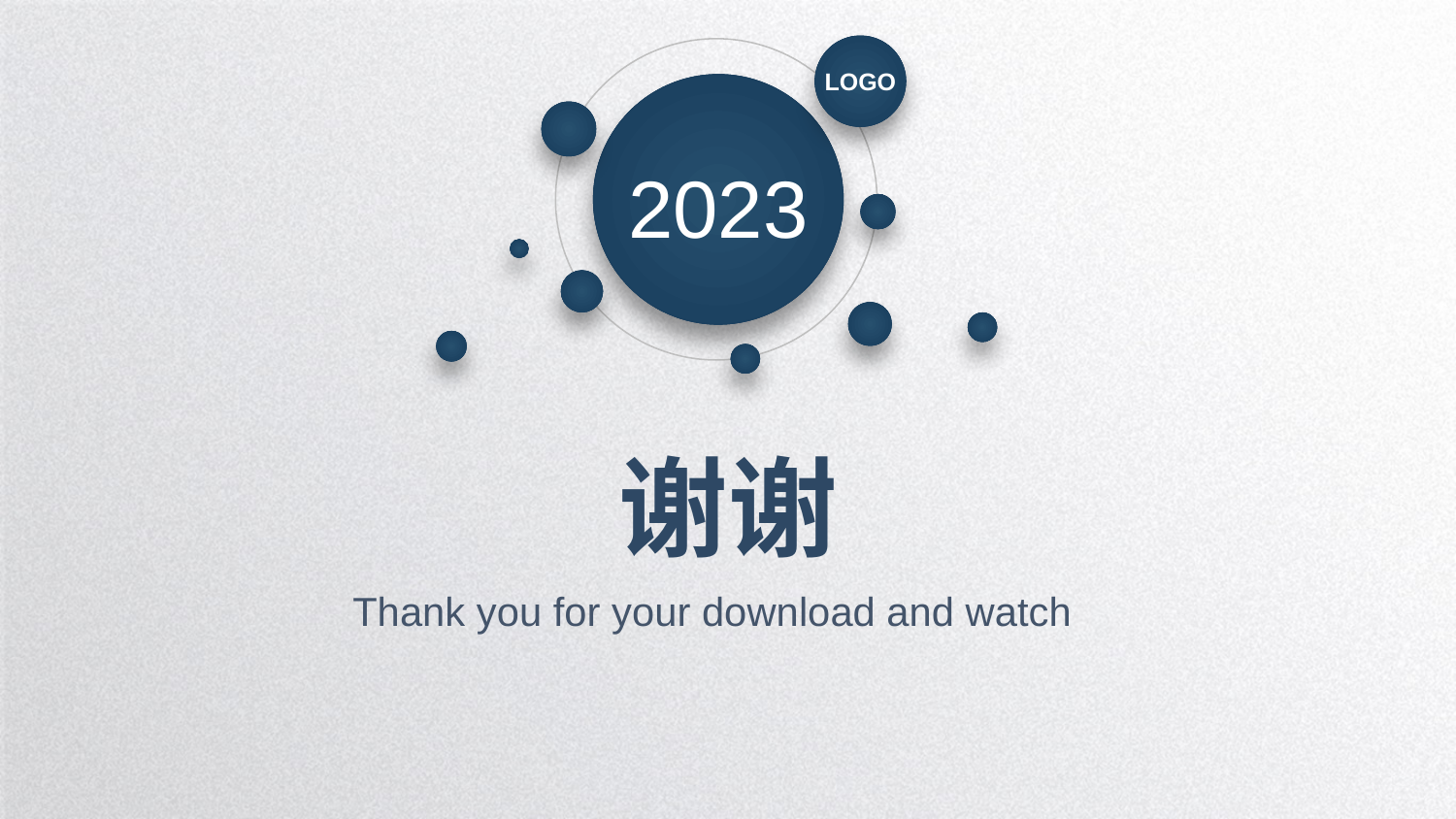

LOGO

2023

谢谢
Thank you for your download and watch